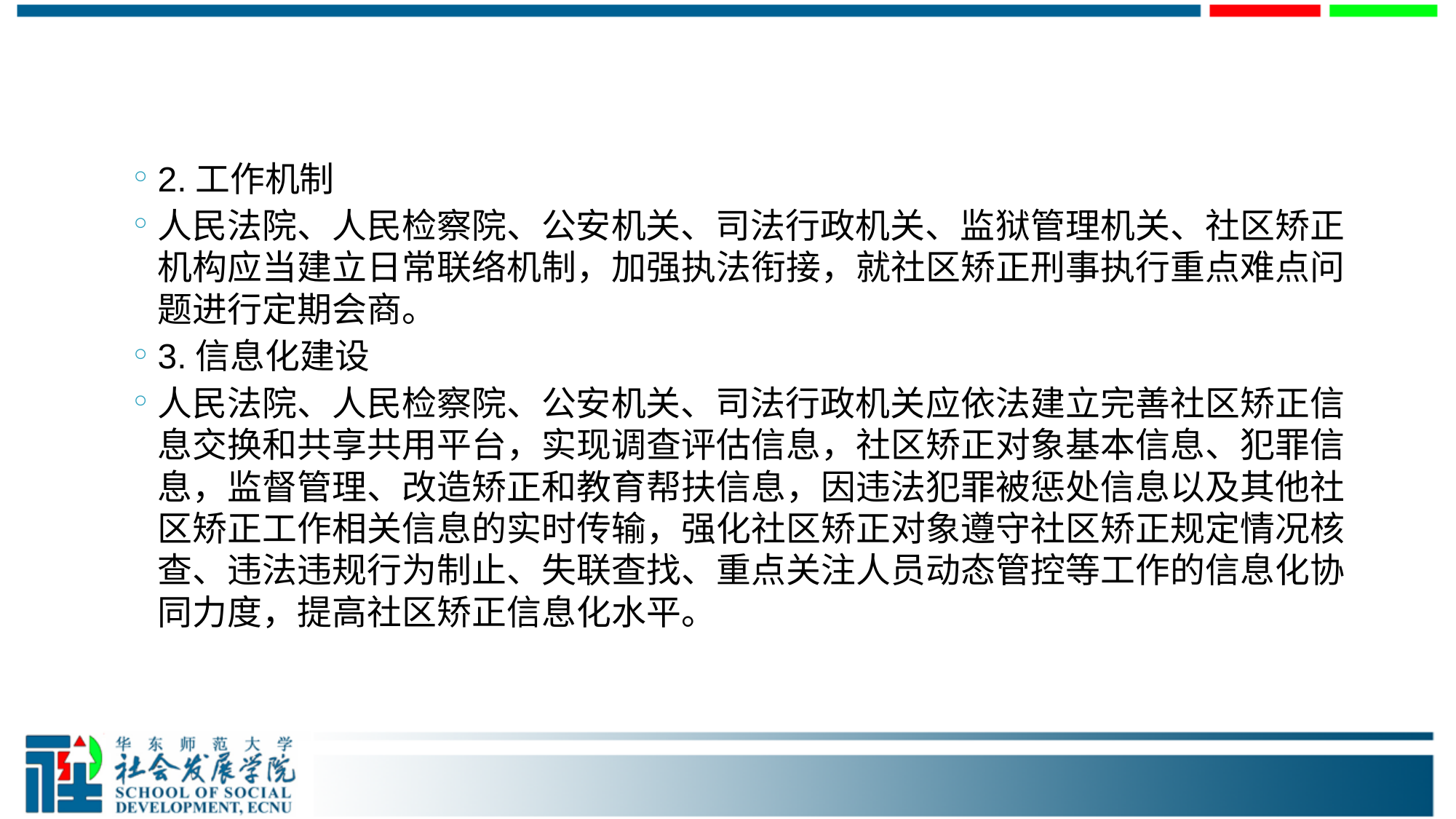

#
2.工作机制
人民法院、人民检察院、公安机关、司法行政机关、监狱管理机关、社区矫正机构应当建立日常联络机制，加强执法衔接，就社区矫正刑事执行重点难点问题进行定期会商。
3.信息化建设
人民法院、人民检察院、公安机关、司法行政机关应依法建立完善社区矫正信息交换和共享共用平台，实现调查评估信息，社区矫正对象基本信息、犯罪信息，监督管理、改造矫正和教育帮扶信息，因违法犯罪被惩处信息以及其他社区矫正工作相关信息的实时传输，强化社区矫正对象遵守社区矫正规定情况核查、违法违规行为制止、失联查找、重点关注人员动态管控等工作的信息化协同力度，提高社区矫正信息化水平。